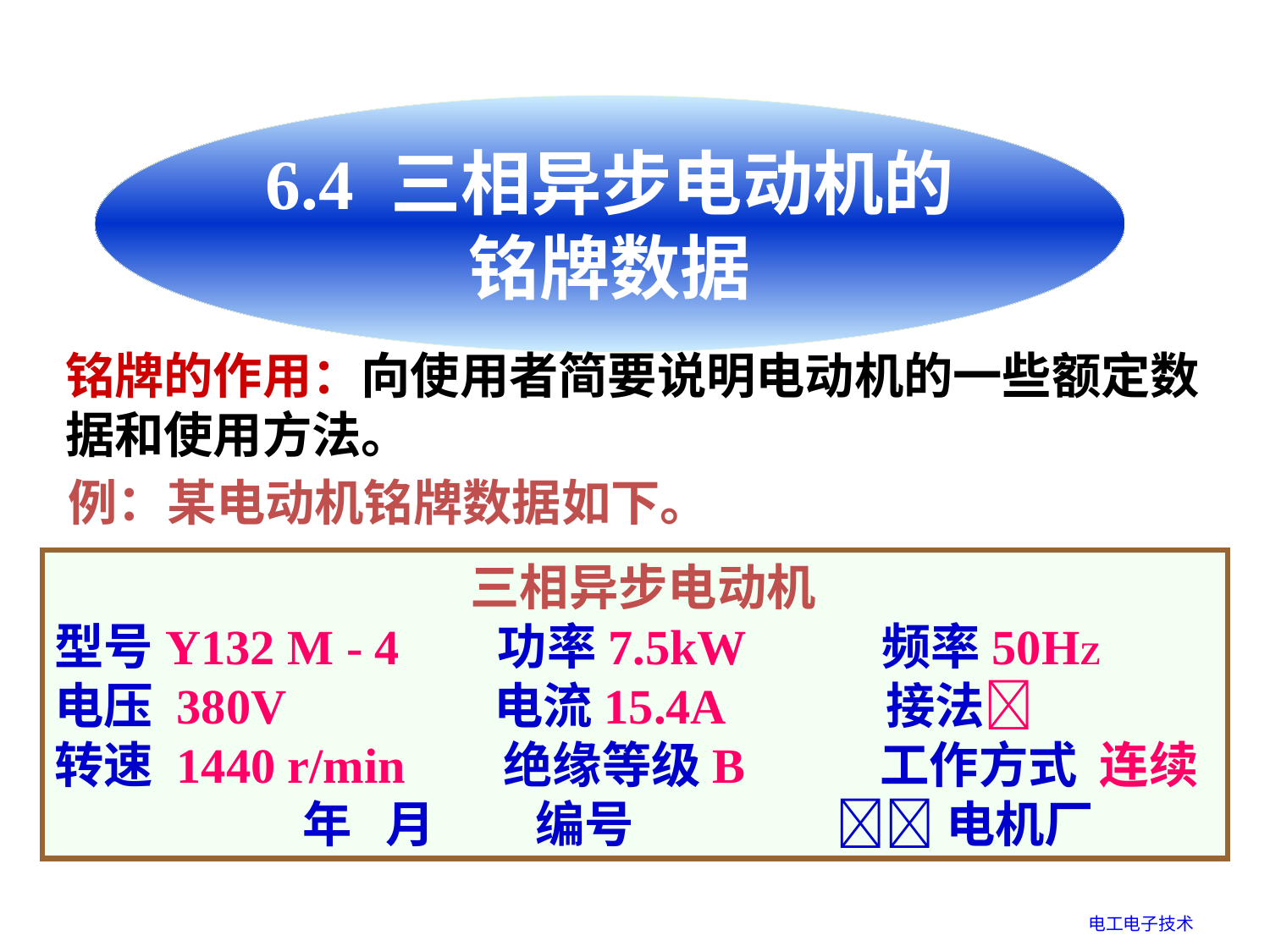

6.4 三相异步电动机的铭牌数据
铭牌的作用：向使用者简要说明电动机的一些额定数据和使用方法。
例：某电动机铭牌数据如下。
                                    三相异步电动机
型号Y132 M - 4       功率7.5kW          频率50HZ
电压 380V                电流15.4A            接法Δ
转速 1440 r/min       绝缘等级B          工作方式  连续
                     年   月         编号                  ×× 电机厂
电工电子技术